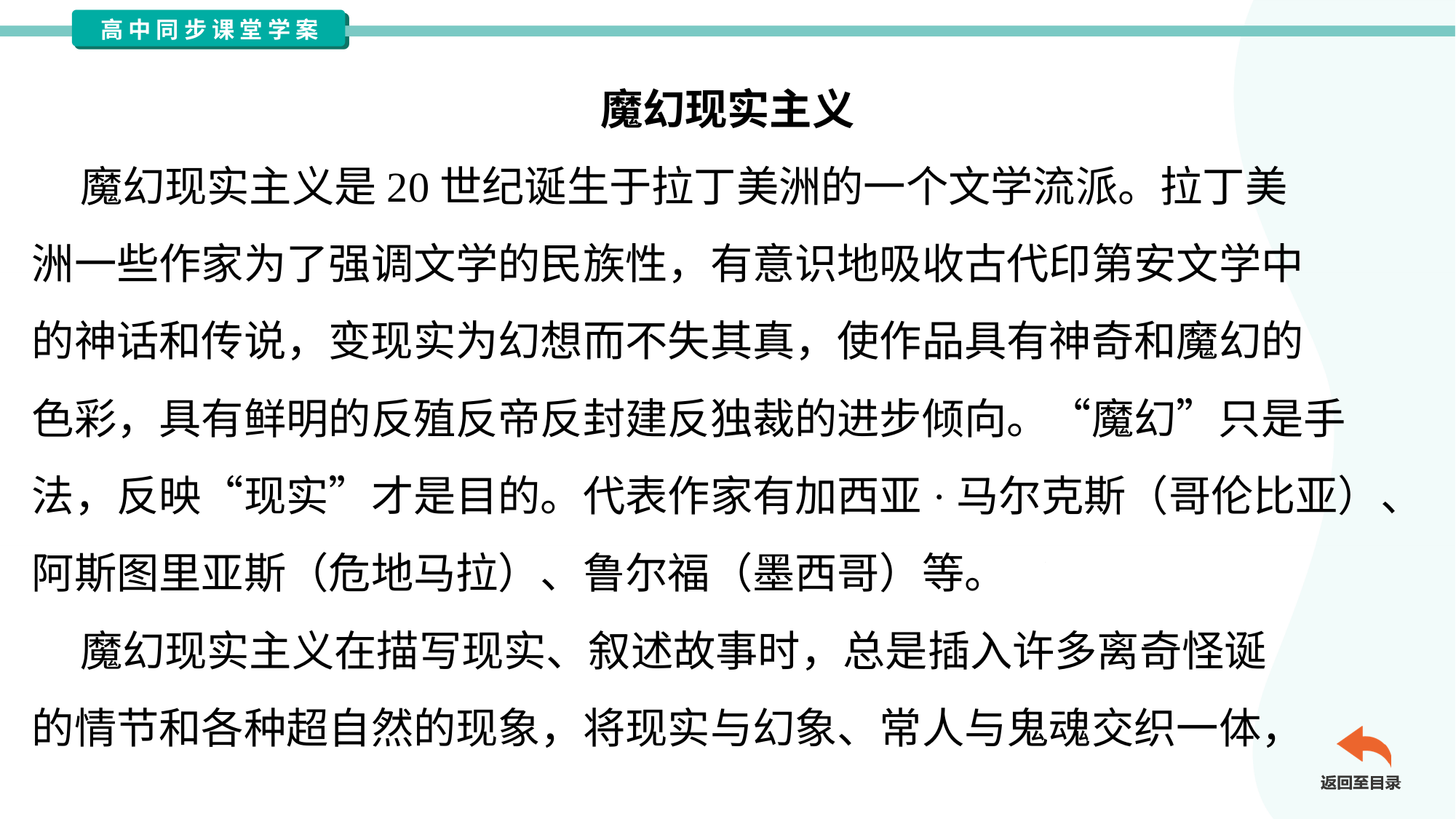

魔幻现实主义
    魔幻现实主义是20世纪诞生于拉丁美洲的一个文学流派。拉丁美
洲一些作家为了强调文学的民族性，有意识地吸收古代印第安文学中
的神话和传说，变现实为幻想而不失其真，使作品具有神奇和魔幻的
色彩，具有鲜明的反殖反帝反封建反独裁的进步倾向。“魔幻”只是手
法，反映“现实”才是目的。代表作家有加西亚·马尔克斯（哥伦比亚）、
阿斯图里亚斯（危地马拉）、鲁尔福（墨西哥）等。
    魔幻现实主义在描写现实、叙述故事时，总是插入许多离奇怪诞
的情节和各种超自然的现象，将现实与幻象、常人与鬼魂交织一体，